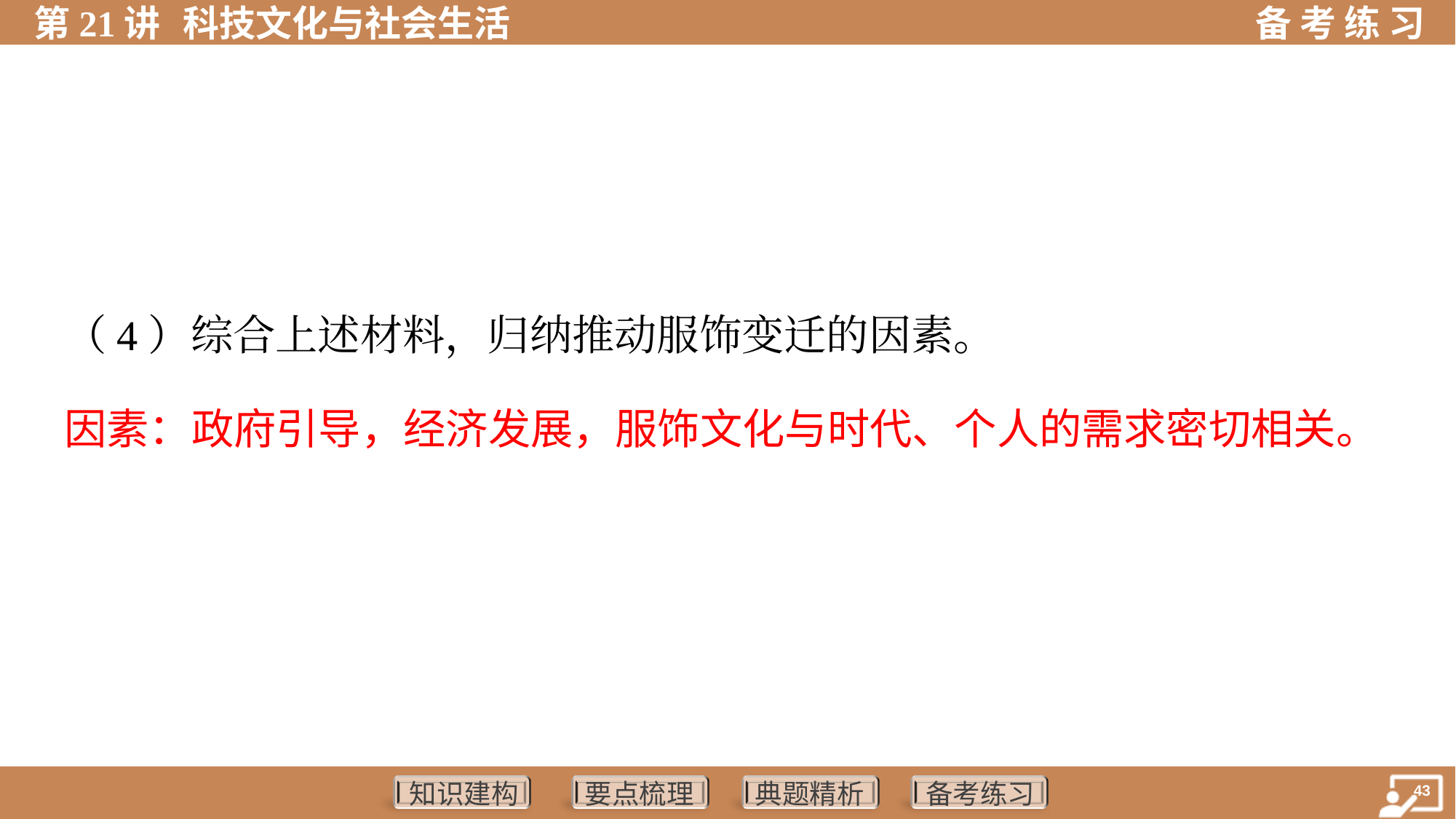

（4）综合上述材料，归纳推动服饰变迁的因素。
因素：政府引导，经济发展，服饰文化与时代、个人的需求密切相关。